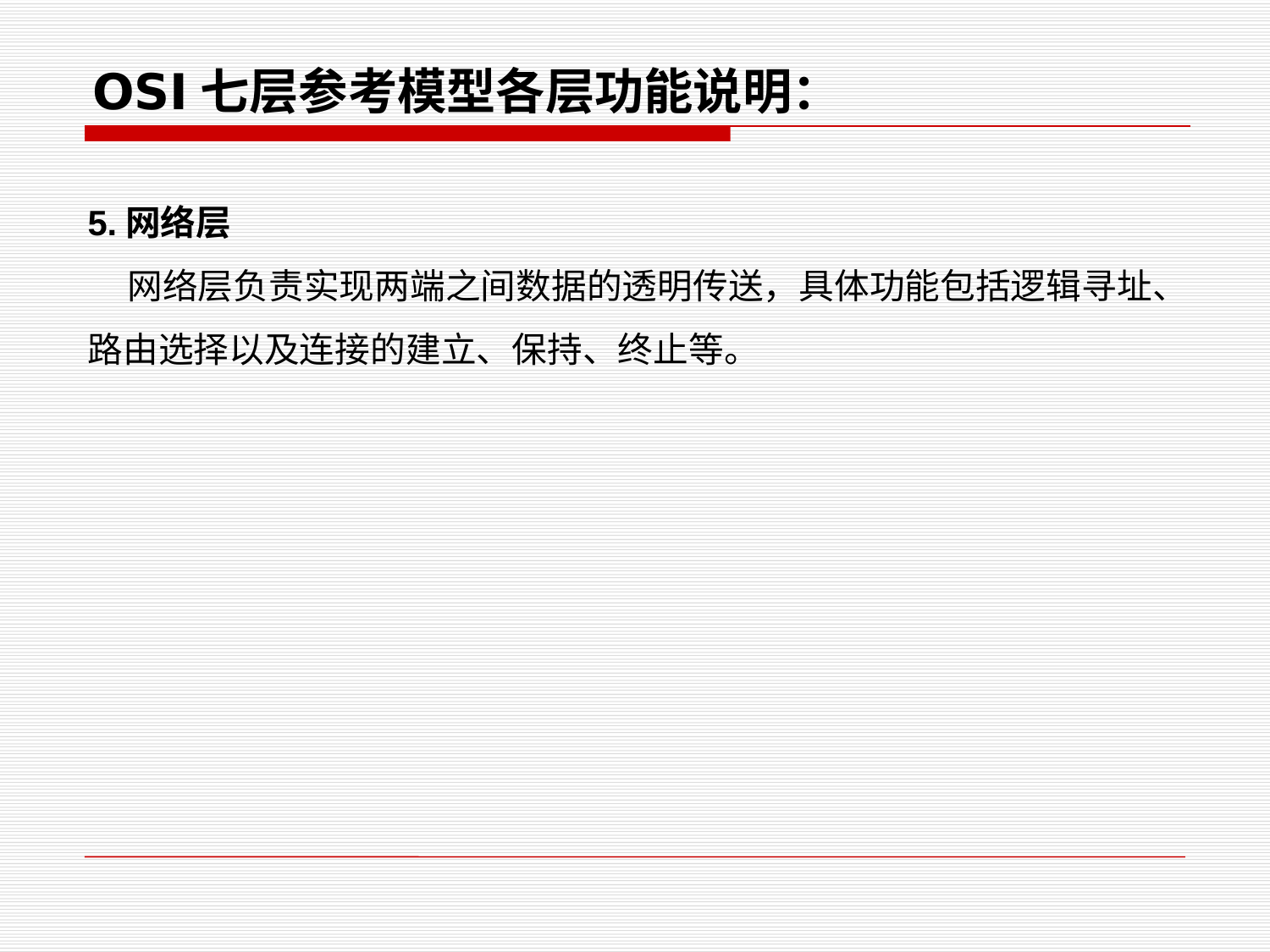

OSI七层参考模型各层功能说明：
5.网络层
    网络层负责实现两端之间数据的透明传送，具体功能包括逻辑寻址、路由选择以及连接的建立、保持、终止等。
27